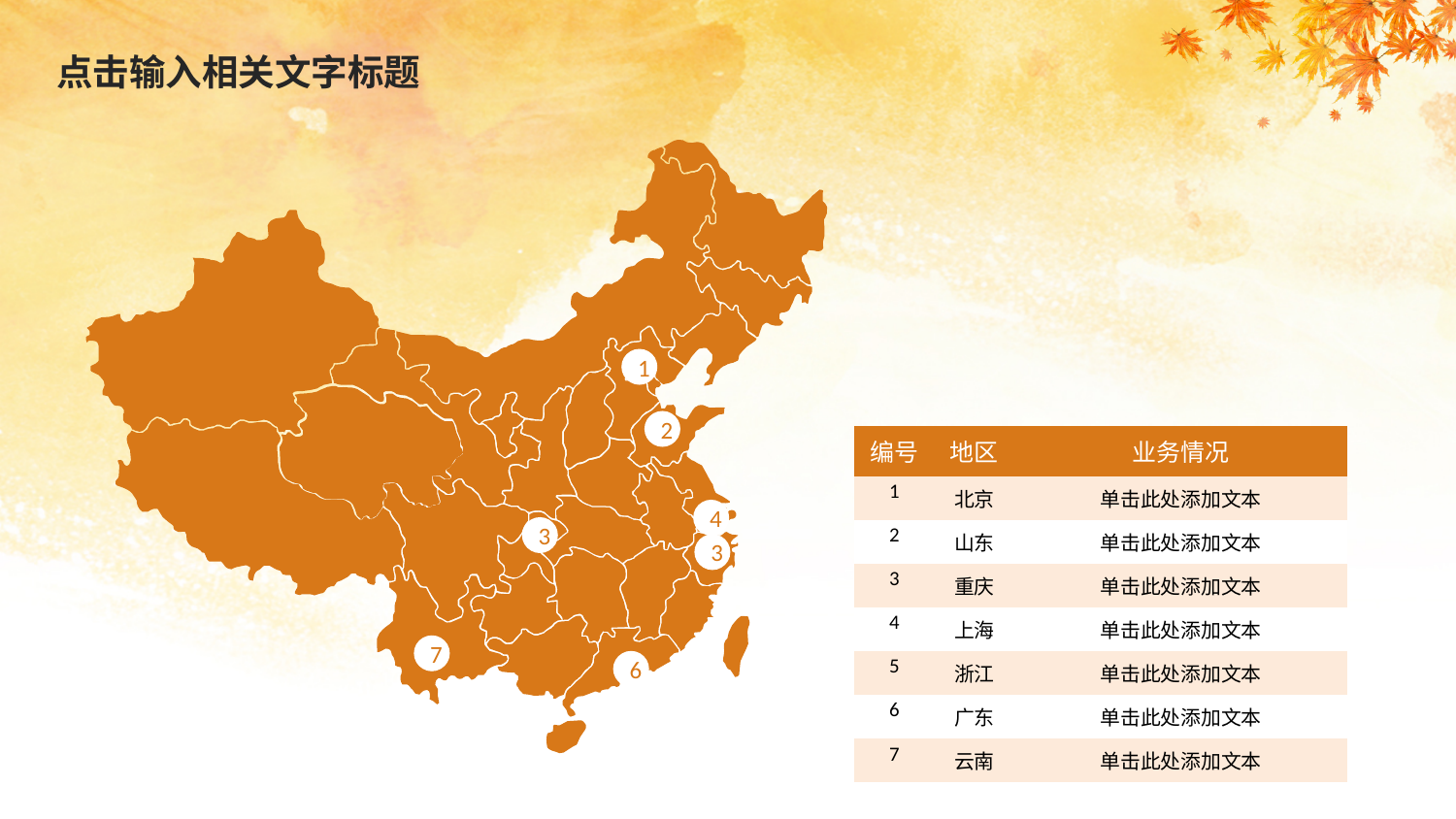

1
2
| 编号 | 地区 | 业务情况 |
| --- | --- | --- |
| 1 | 北京 | 单击此处添加文本 |
| 2 | 山东 | 单击此处添加文本 |
| 3 | 重庆 | 单击此处添加文本 |
| 4 | 上海 | 单击此处添加文本 |
| 5 | 浙江 | 单击此处添加文本 |
| 6 | 广东 | 单击此处添加文本 |
| 7 | 云南 | 单击此处添加文本 |
4
3
3
7
6